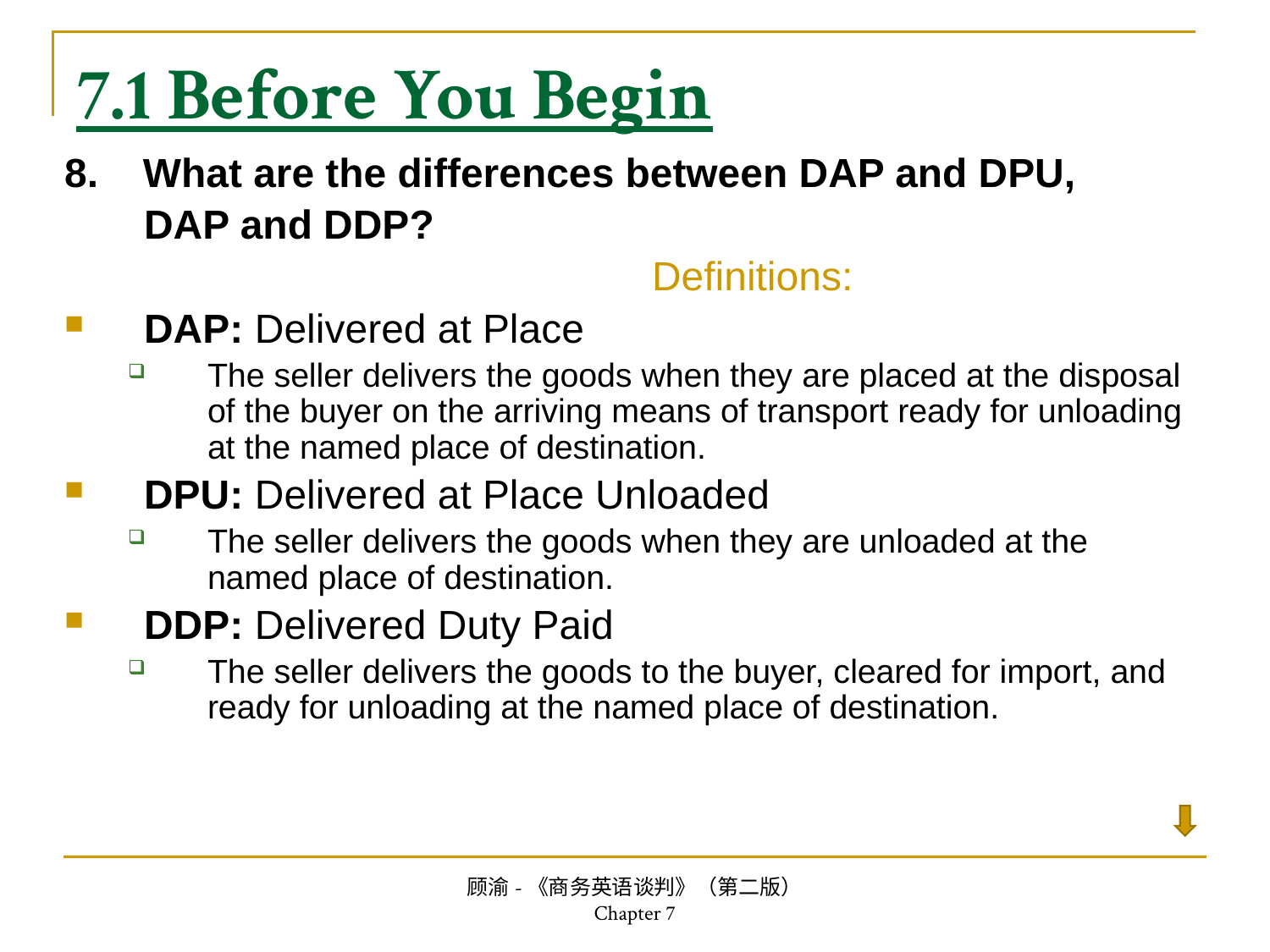

# 7.1 Before You Begin
8.    What are the differences between DAP and DPU,
DAP and DDP?
Definitions:
DAP: Delivered at Place
The seller delivers the goods when they are placed at the disposal of the buyer on the arriving means of transport ready for unloading at the named place of destination.
DPU: Delivered at Place Unloaded
The seller delivers the goods when they are unloaded at the named place of destination.
DDP: Delivered Duty Paid
The seller delivers the goods to the buyer, cleared for import, and ready for unloading at the named place of destination.

15
顾渝-《商务英语谈判》（第二版） Chapter 7